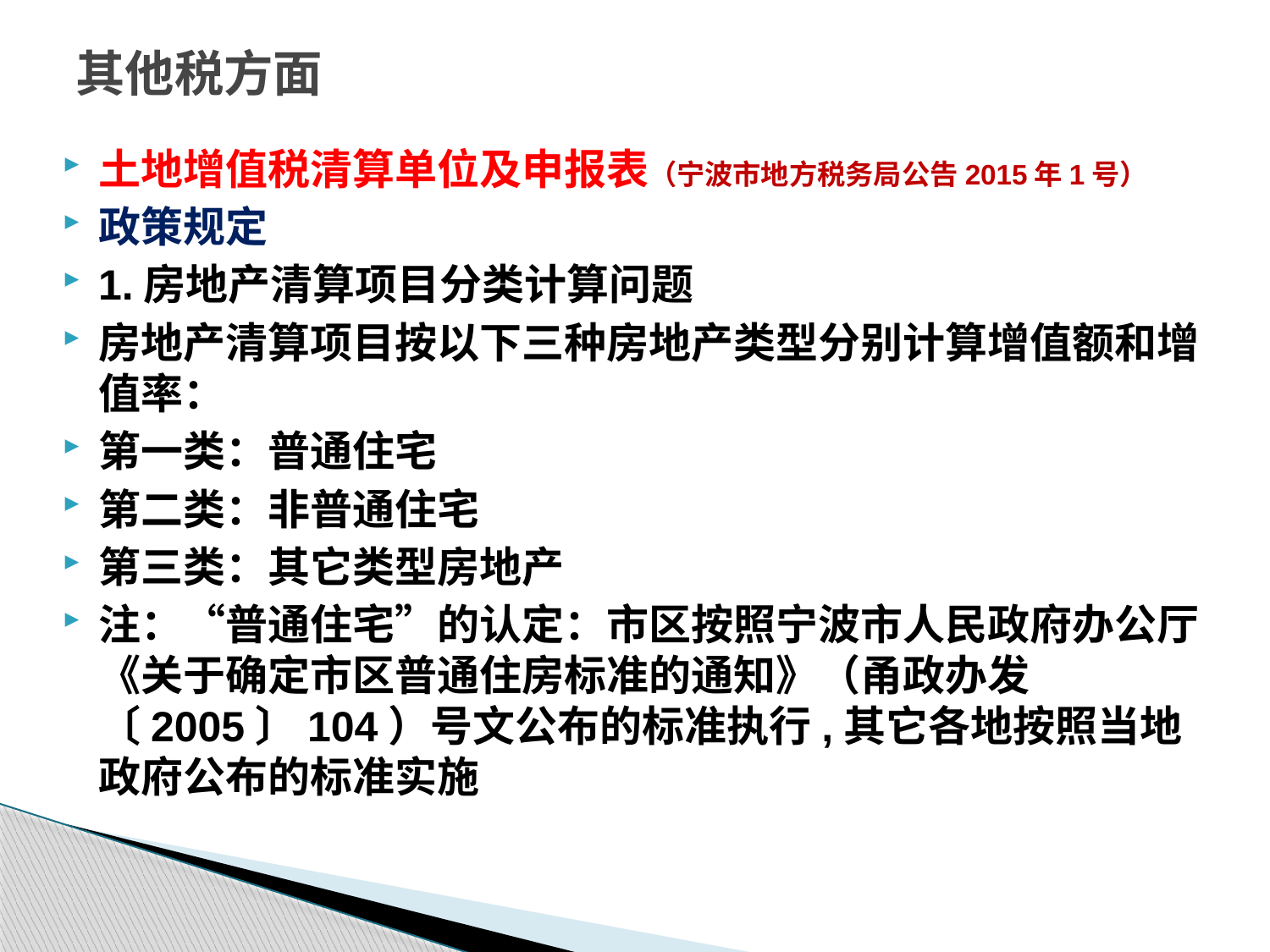

# 其他税方面
土地增值税清算单位及申报表（宁波市地方税务局公告2015年1号）
政策规定
1.房地产清算项目分类计算问题
房地产清算项目按以下三种房地产类型分别计算增值额和增值率：
第一类：普通住宅
第二类：非普通住宅
第三类：其它类型房地产
注：“普通住宅”的认定：市区按照宁波市人民政府办公厅《关于确定市区普通住房标准的通知》（甬政办发〔2005〕104）号文公布的标准执行,其它各地按照当地政府公布的标准实施